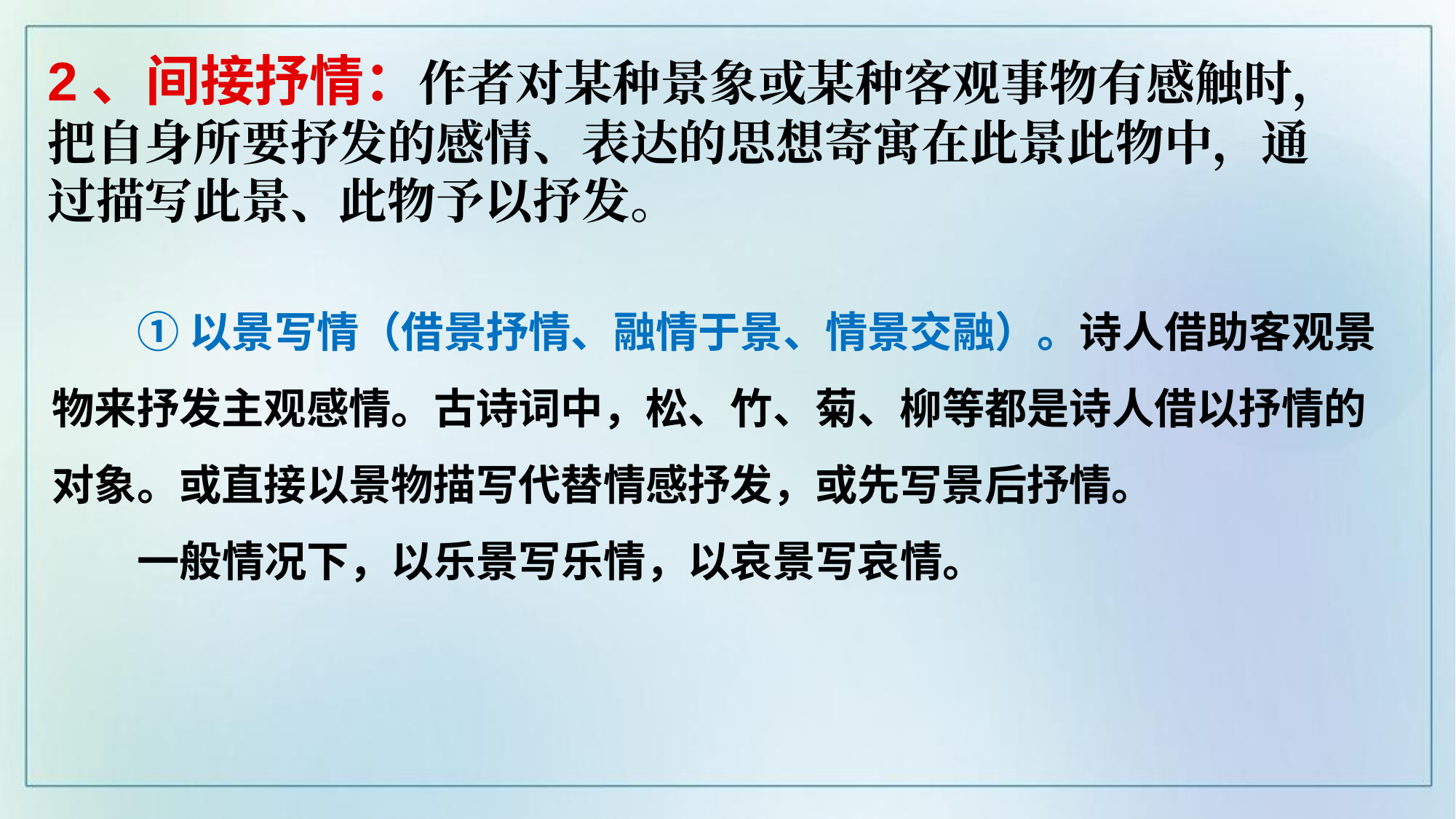

2、间接抒情：作者对某种景象或某种客观事物有感触时，把自身所要抒发的感情、表达的思想寄寓在此景此物中，通过描写此景、此物予以抒发。
①以景写情（借景抒情、融情于景、情景交融）。诗人借助客观景物来抒发主观感情。古诗词中，松、竹、菊、柳等都是诗人借以抒情的对象。或直接以景物描写代替情感抒发，或先写景后抒情。
一般情况下，以乐景写乐情，以哀景写哀情。